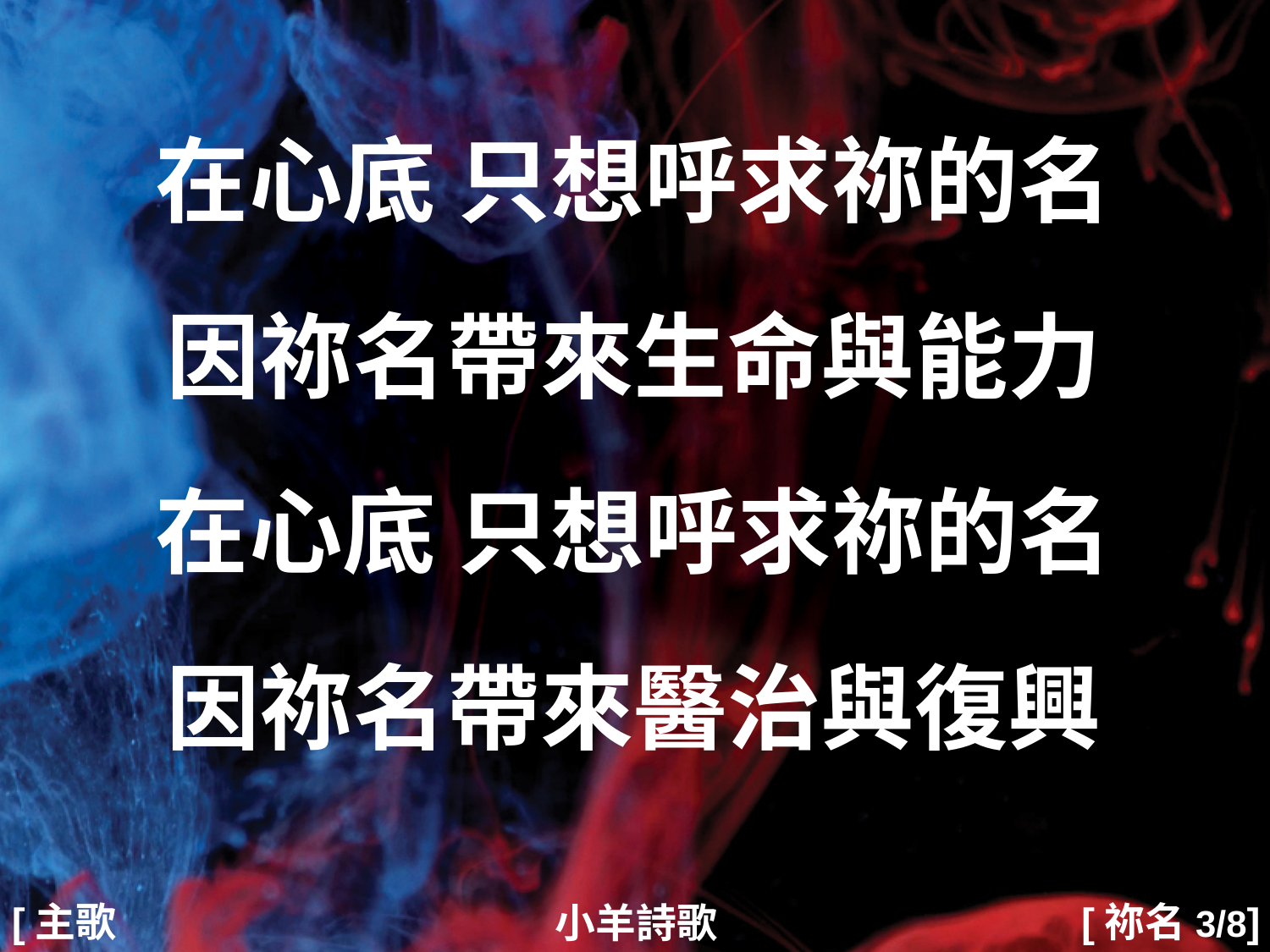

在心底 只想呼求祢的名

因祢名帶來生命與能力

在心底 只想呼求祢的名

因祢名帶來醫治與復興

#

[主歌2]
[祢名3/8]
小羊詩歌